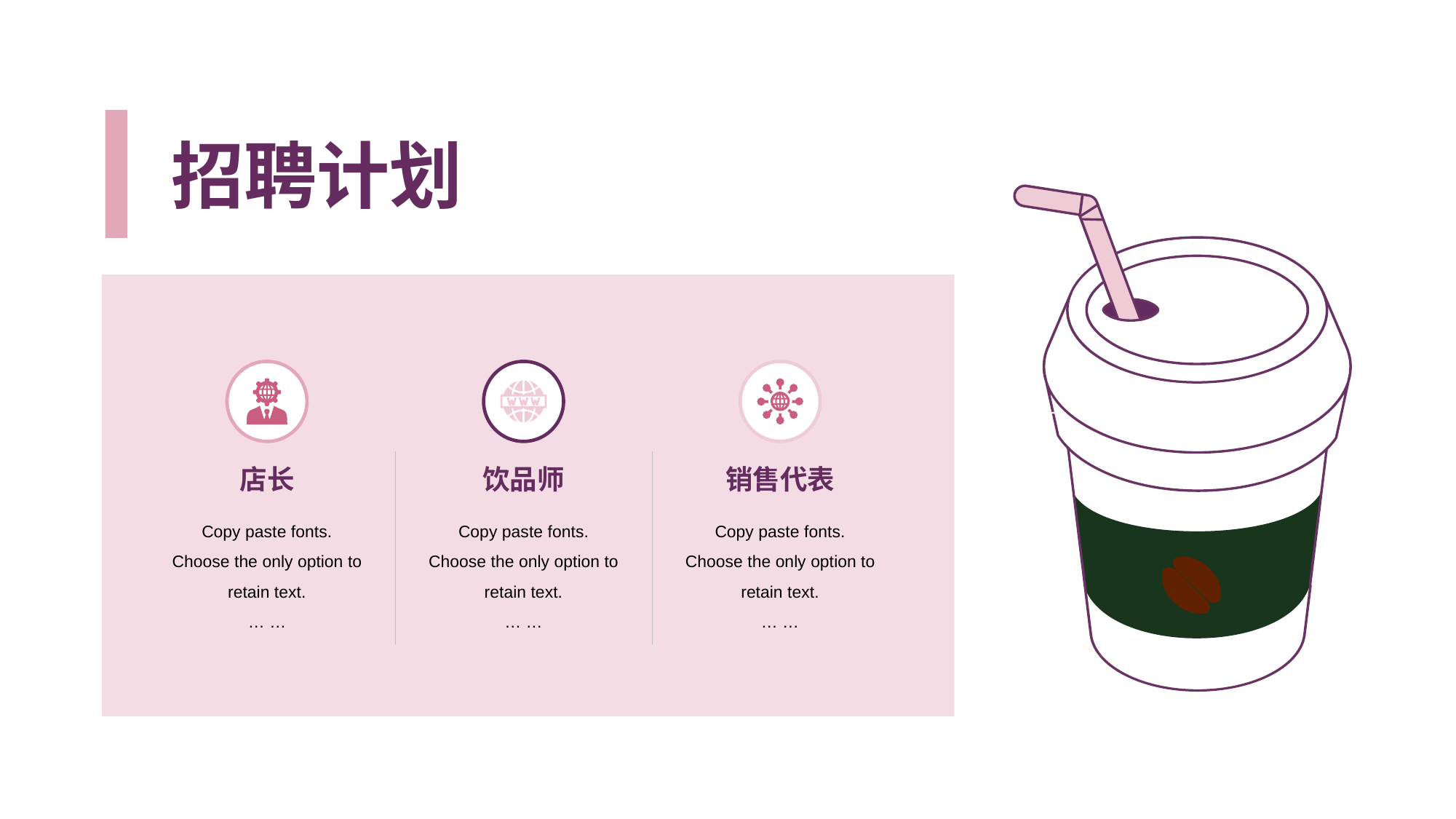

招聘计划

店长
Copy paste fonts. Choose the only option to retain text.
… …
饮品师
Copy paste fonts. Choose the only option to retain text.
… …
销售代表
Copy paste fonts. Choose the only option to retain text.
… …